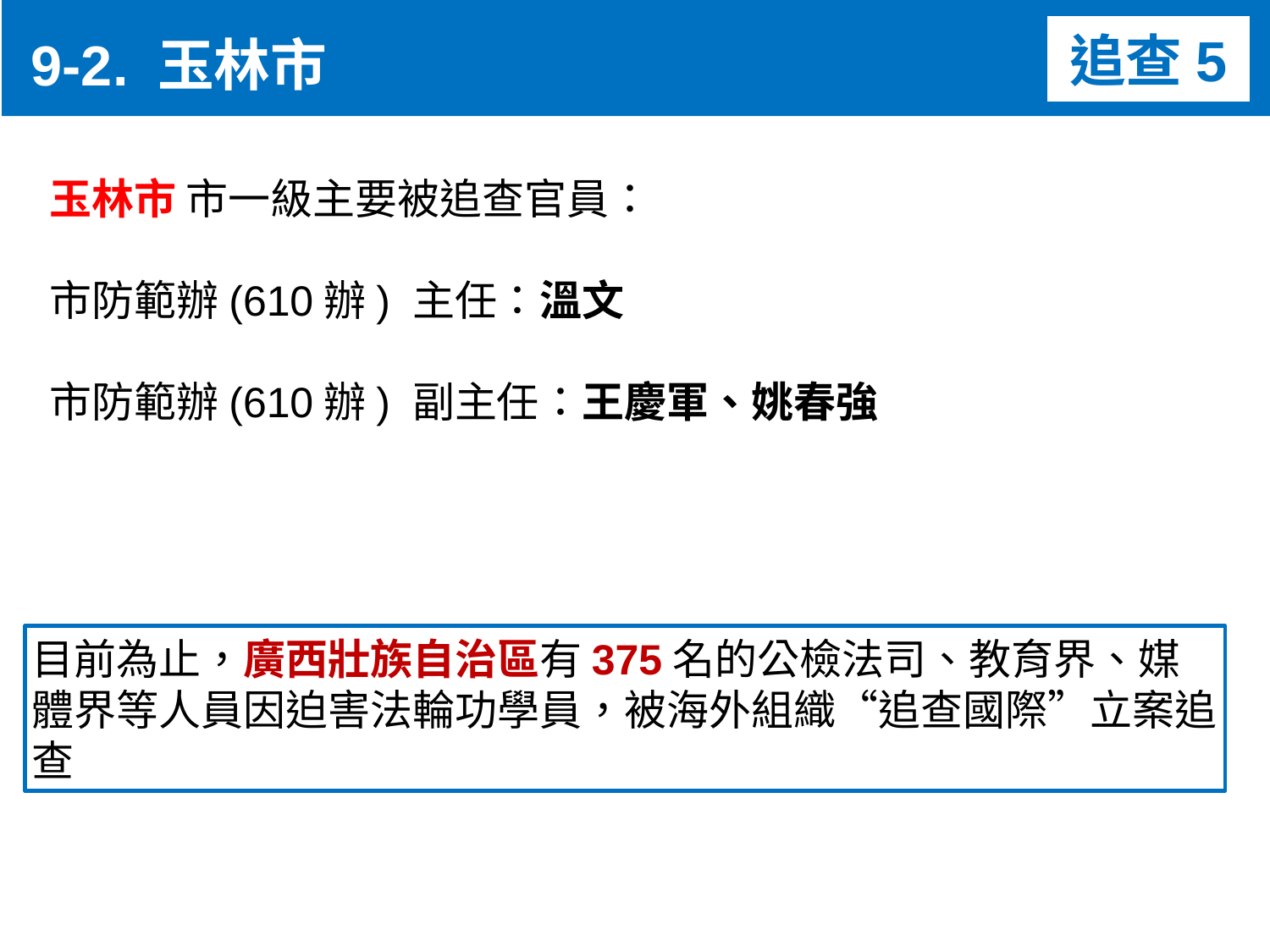

9-2. 玉林市
追查5
玉林市 市一級主要被追查官員：

市防範辦(610辦) 主任：溫文

市防範辦(610辦) 副主任：王慶軍、姚春強

目前為止，廣西壯族自治區有375名的公檢法司、教育界、媒體界等人員因迫害法輪功學員，被海外組織“追查國際”立案追查